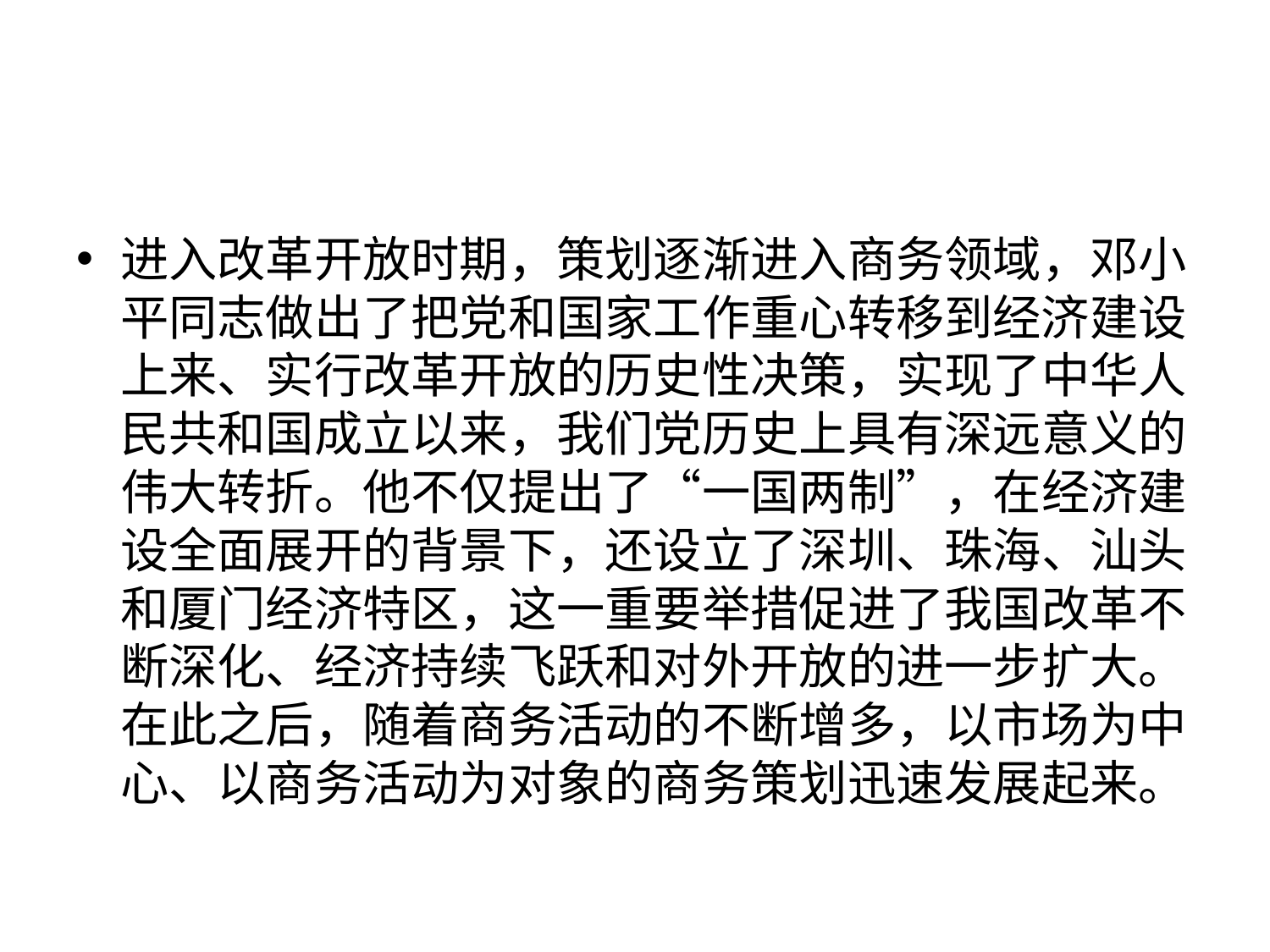

#
进入改革开放时期，策划逐渐进入商务领域，邓小平同志做出了把党和国家工作重心转移到经济建设上来、实行改革开放的历史性决策，实现了中华人民共和国成立以来，我们党历史上具有深远意义的伟大转折。他不仅提出了“一国两制”，在经济建设全面展开的背景下，还设立了深圳、珠海、汕头和厦门经济特区，这一重要举措促进了我国改革不断深化、经济持续飞跃和对外开放的进一步扩大。在此之后，随着商务活动的不断增多，以市场为中心、以商务活动为对象的商务策划迅速发展起来。